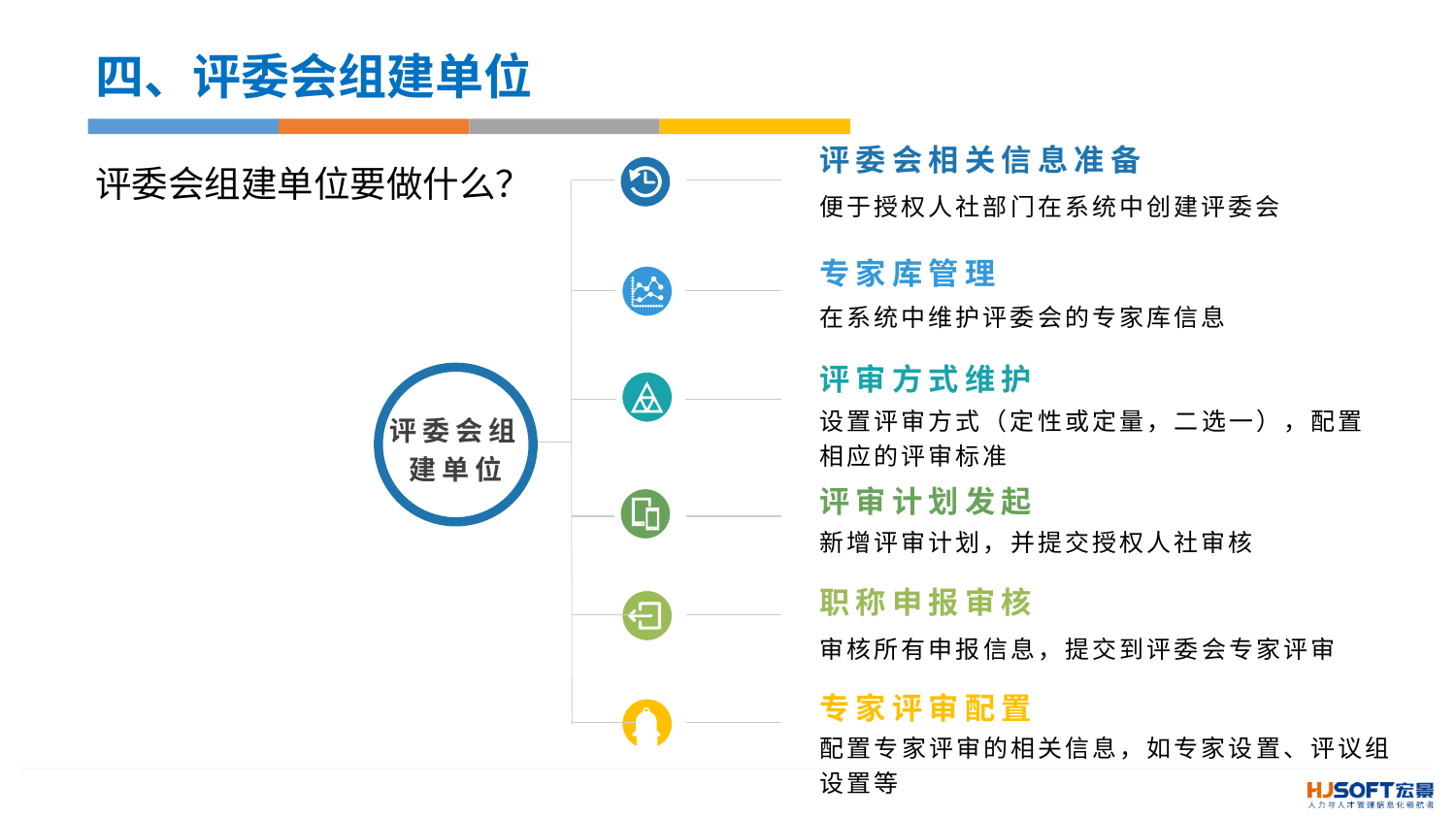

四、评委会组建单位

评委会相关信息准备
评委会组建单位要做什么？

便于授权人社部门在系统中创建评委会
专家库管理

在系统中维护评委会的专家库信息
评审方式维护

设置评审方式（定性或定量，二选一），配置相应的评审标准
评委会组建单位
评审计划发起

新增评审计划，并提交授权人社审核
职称申报审核

审核所有申报信息，提交到评委会专家评审
专家评审配置

配置专家评审的相关信息，如专家设置、评议组设置等